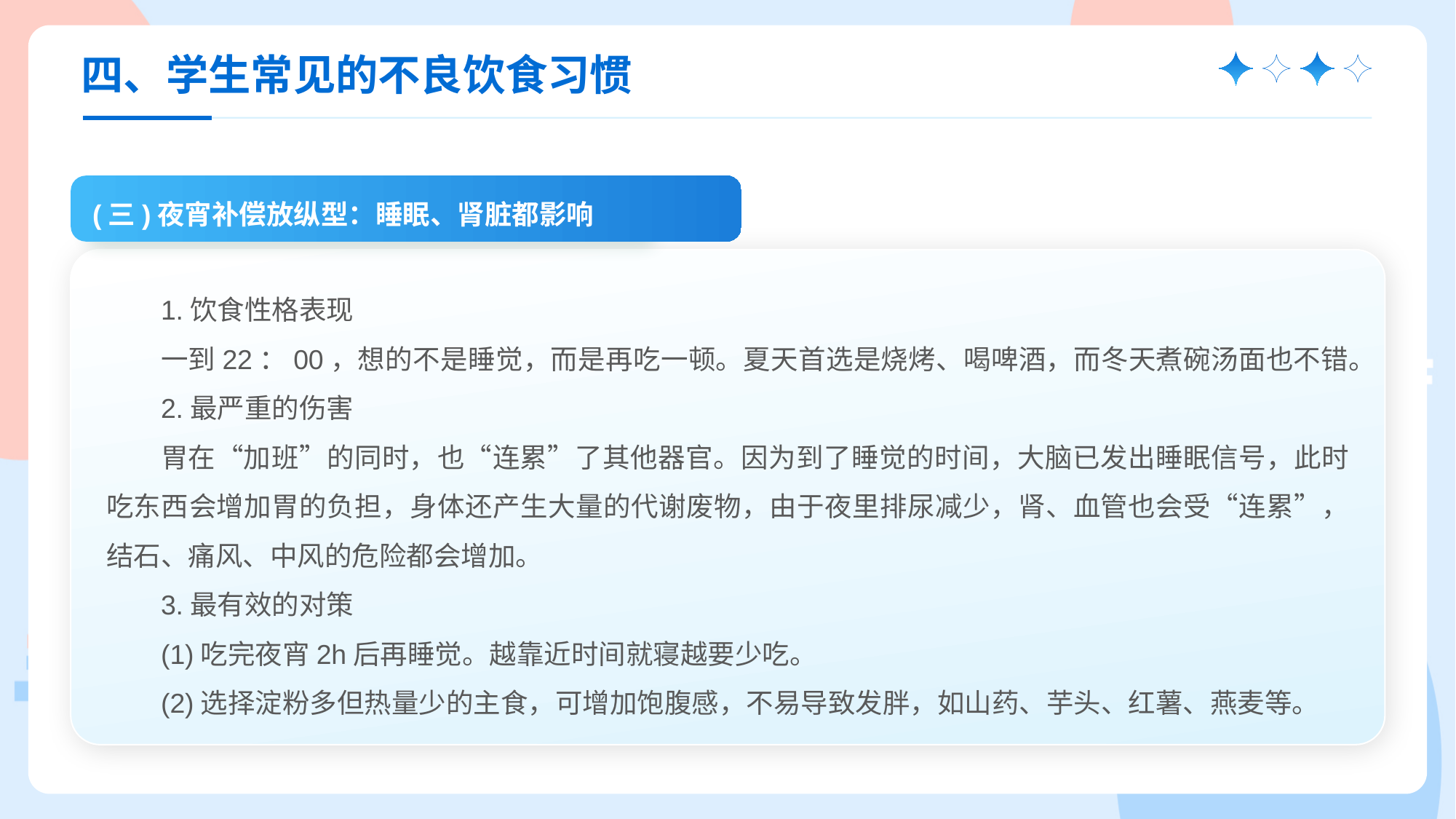

四、学生常见的不良饮食习惯

(三)夜宵补偿放纵型：睡眠、肾脏都影响

1.饮食性格表现
一到22：00，想的不是睡觉，而是再吃一顿。夏天首选是烧烤、喝啤酒，而冬天煮碗汤面也不错。
2.最严重的伤害
胃在“加班”的同时，也“连累”了其他器官。因为到了睡觉的时间，大脑已发出睡眠信号，此时吃东西会增加胃的负担，身体还产生大量的代谢废物，由于夜里排尿减少，肾、血管也会受“连累”，结石、痛风、中风的危险都会增加。
3.最有效的对策
(1)吃完夜宵2h后再睡觉。越靠近时间就寝越要少吃。
(2)选择淀粉多但热量少的主食，可增加饱腹感，不易导致发胖，如山药、芋头、红薯、燕麦等。